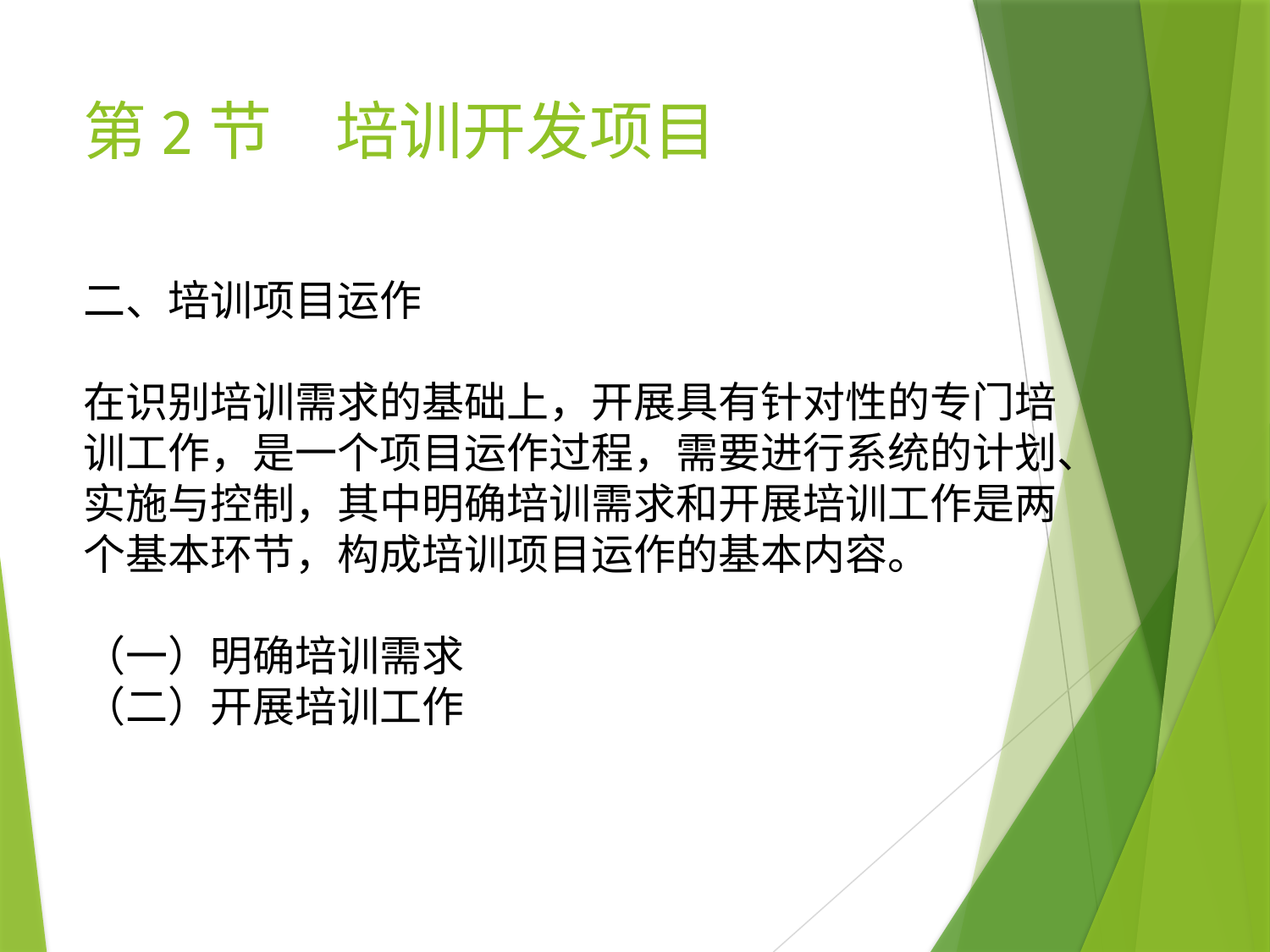

# 第2节　培训开发项目
二、培训项目运作

在识别培训需求的基础上，开展具有针对性的专门培训工作，是一个项目运作过程，需要进行系统的计划、实施与控制，其中明确培训需求和开展培训工作是两个基本环节，构成培训项目运作的基本内容。

（一）明确培训需求
（二）开展培训工作